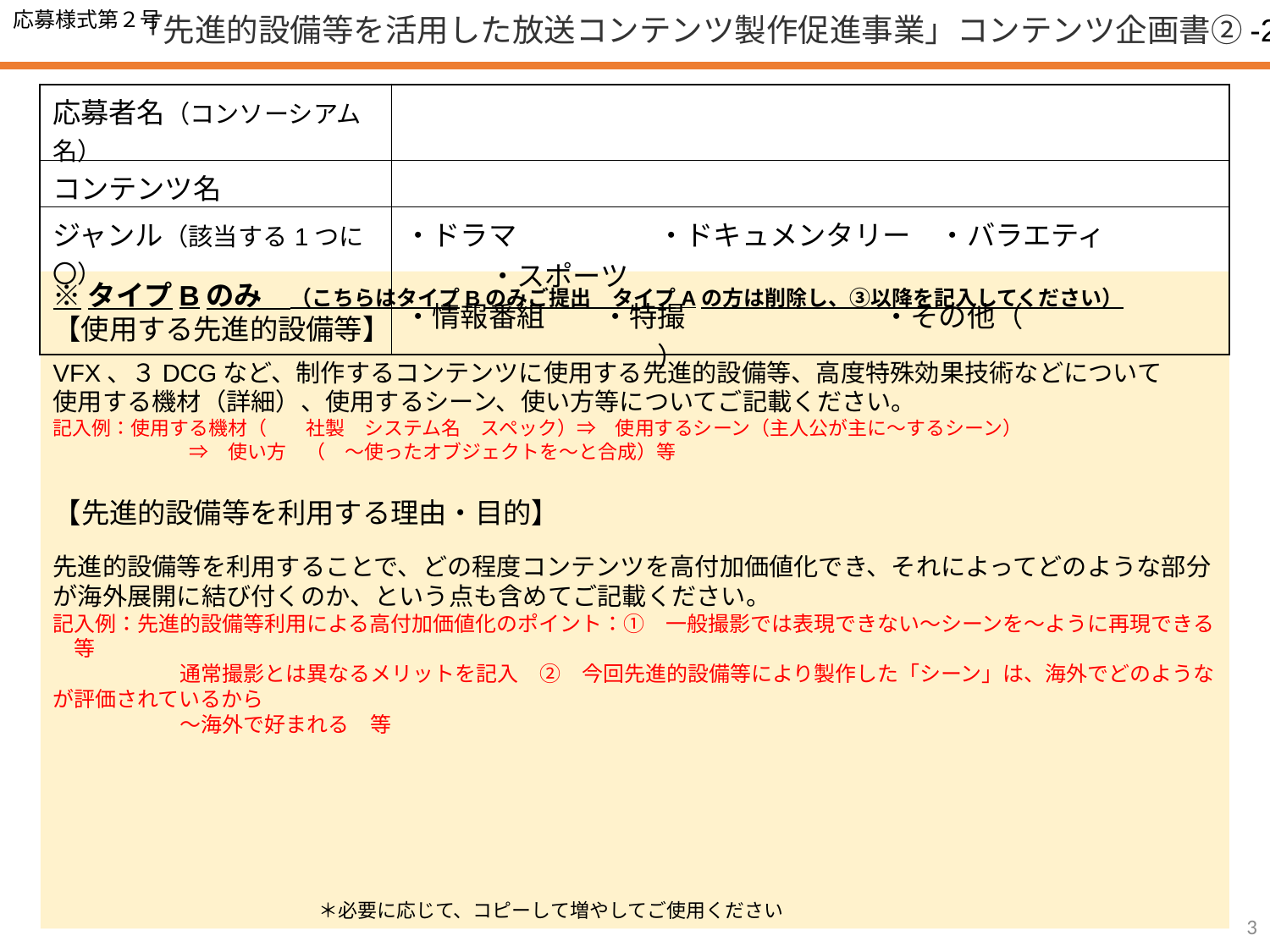

応募様式第２号
「先進的設備等を活用した放送コンテンツ製作促進事業」コンテンツ企画書②-2
| 応募者名（コンソーシアム名） |  |
| --- | --- |
| コンテンツ名 |  |
| ジャンル（該当する1つに〇） | ・ドラマ　　　　　・ドキュメンタリー　・バラエティ　　　　　　・スポーツ　 ・情報番組　　・特撮　　　　　　　・その他（　　　　　　　　　　　　　　　） |
※タイプBのみ　（こちらはタイプBのみご提出　タイプAの方は削除し、③以降を記入してください）
【使用する先進的設備等】

VFX、３DCGなど、制作するコンテンツに使用する先進的設備等、高度特殊効果技術などについて
使用する機材（詳細）、使用するシーン、使い方等についてご記載ください。
記入例：使用する機材（　　社製　システム名　スペック）⇒　使用するシーン（主人公が主に～するシーン）
　　　　　　　⇒　使い方　（　～使ったオブジェクトを～と合成）等
【先進的設備等を利用する理由・目的】
先進的設備等を利用することで、どの程度コンテンツを高付加価値化でき、それによってどのような部分が海外展開に結び付くのか、という点も含めてご記載ください。
記入例：先進的設備等利用による高付加価値化のポイント：①　一般撮影では表現できない～シーンを～ように再現できる　等　
　　　　　　通常撮影とは異なるメリットを記入　②　今回先進的設備等により製作した「シーン」は、海外でどのようなが評価されているから
　　　　　　～海外で好まれる　等
＊必要に応じて、コピーして増やしてご使用ください
3